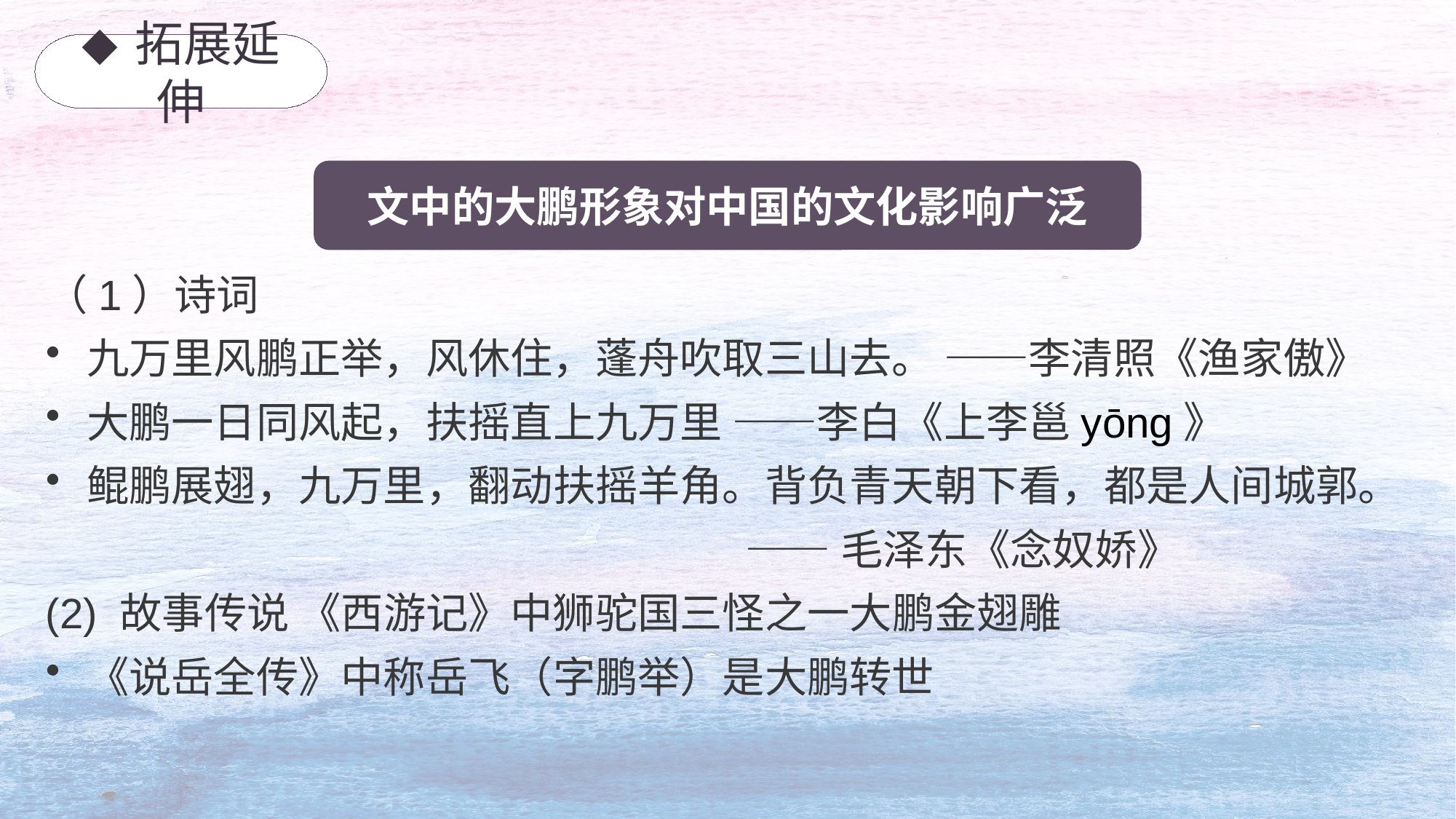

◆ 拓展延伸
文中的大鹏形象对中国的文化影响广泛
（1）诗词
九万里风鹏正举，风休住，蓬舟吹取三山去。 ——李清照《渔家傲》
大鹏一日同风起，扶摇直上九万里 ——李白《上李邕yōng》
鲲鹏展翅，九万里，翻动扶摇羊角。背负青天朝下看，都是人间城郭。
                                                                          ——毛泽东《念奴娇》
(2) 故事传说 《西游记》中狮驼国三怪之一大鹏金翅雕
《说岳全传》中称岳飞（字鹏举）是大鹏转世